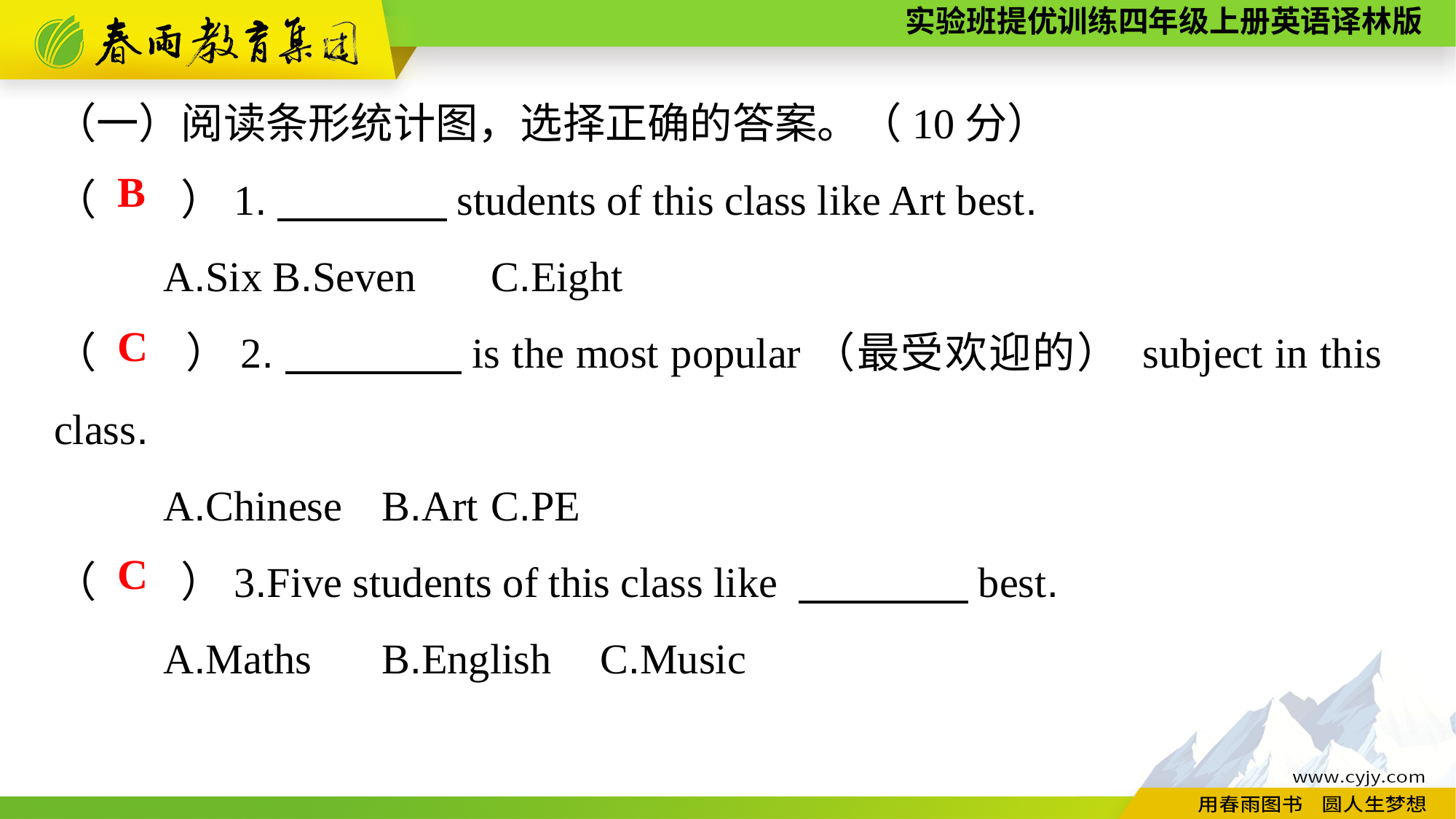

（一）阅读条形统计图，选择正确的答案。（10分）
（　　）1.　　　　students of this class like Art best.
	A.Six	B.Seven	C.Eight
（　　）2.　　　　is the most popular（最受欢迎的） subject in this 	class.
	A.Chinese	B.Art	C.PE
（　　）3.Five students of this class like 　　　　best.
	A.Maths	B.English	C.Music
B
C
C